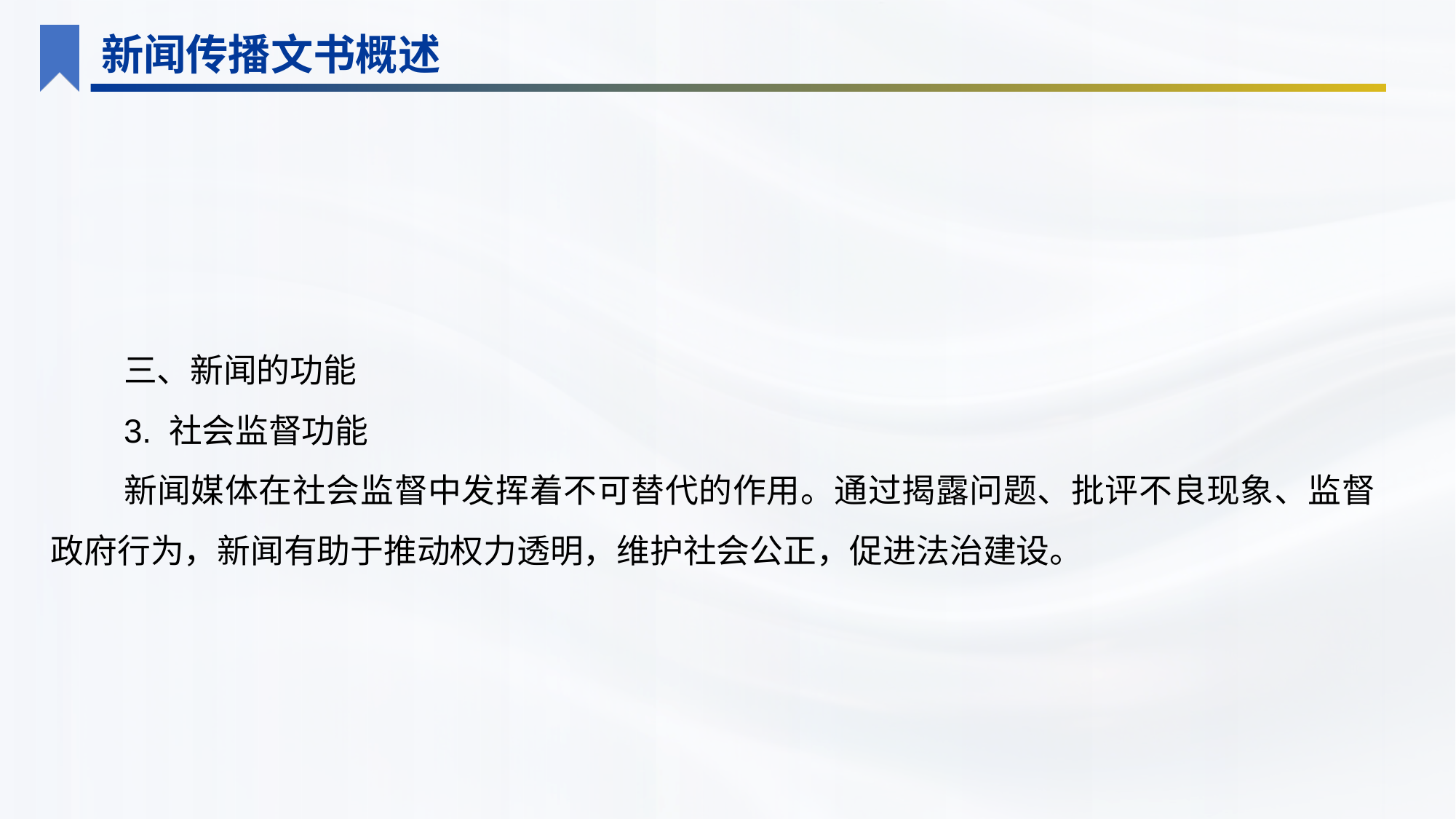

新闻传播文书概述
三、新闻的功能
3. 社会监督功能
新闻媒体在社会监督中发挥着不可替代的作用。通过揭露问题、批评不良现象、监督政府行为，新闻有助于推动权力透明，维护社会公正，促进法治建设。